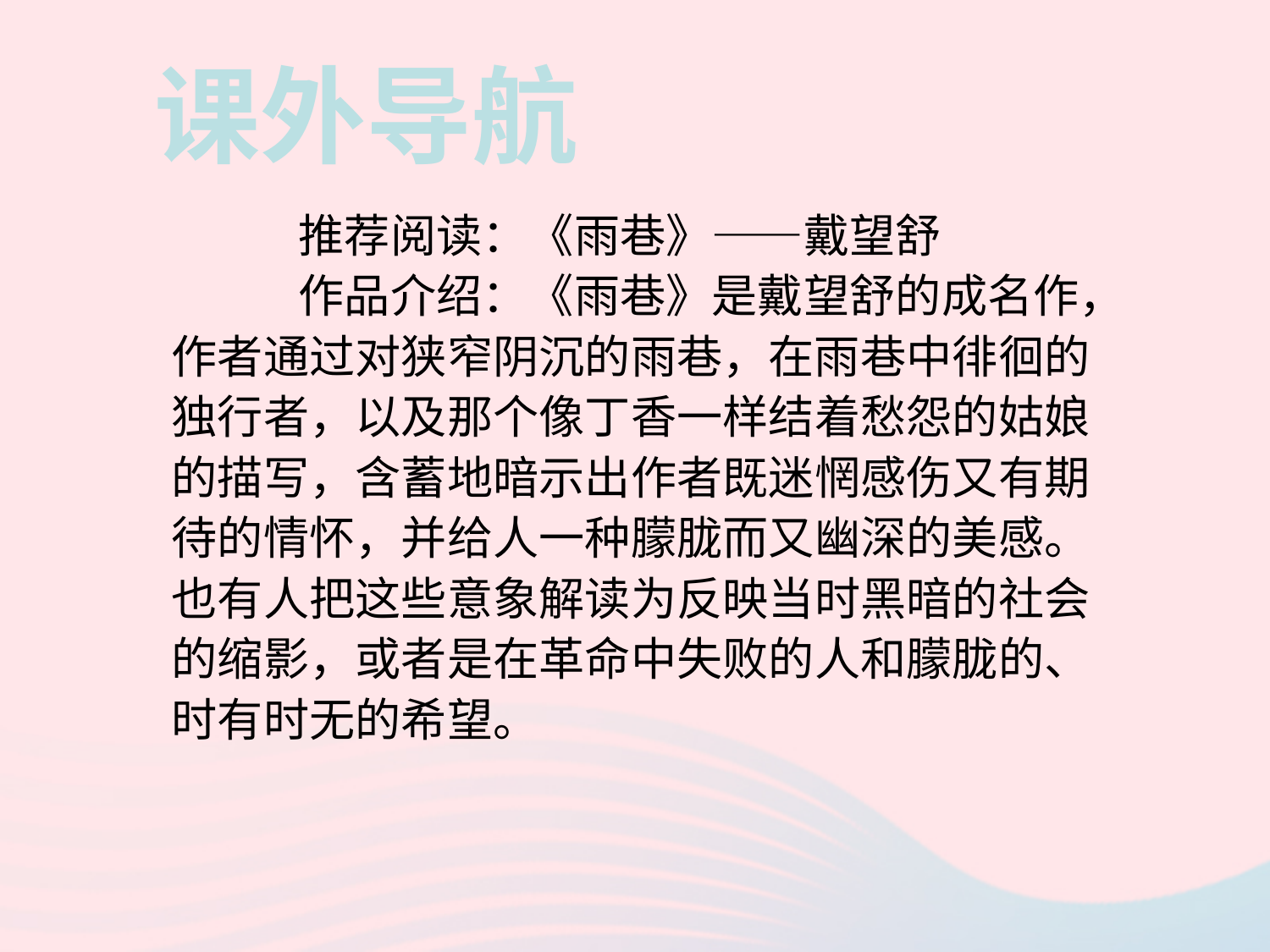

课外导航
	推荐阅读：《雨巷》——戴望舒
	作品介绍：《雨巷》是戴望舒的成名作，作者通过对狭窄阴沉的雨巷，在雨巷中徘徊的独行者，以及那个像丁香一样结着愁怨的姑娘的描写，含蓄地暗示出作者既迷惘感伤又有期待的情怀，并给人一种朦胧而又幽深的美感。也有人把这些意象解读为反映当时黑暗的社会的缩影，或者是在革命中失败的人和朦胧的、时有时无的希望。